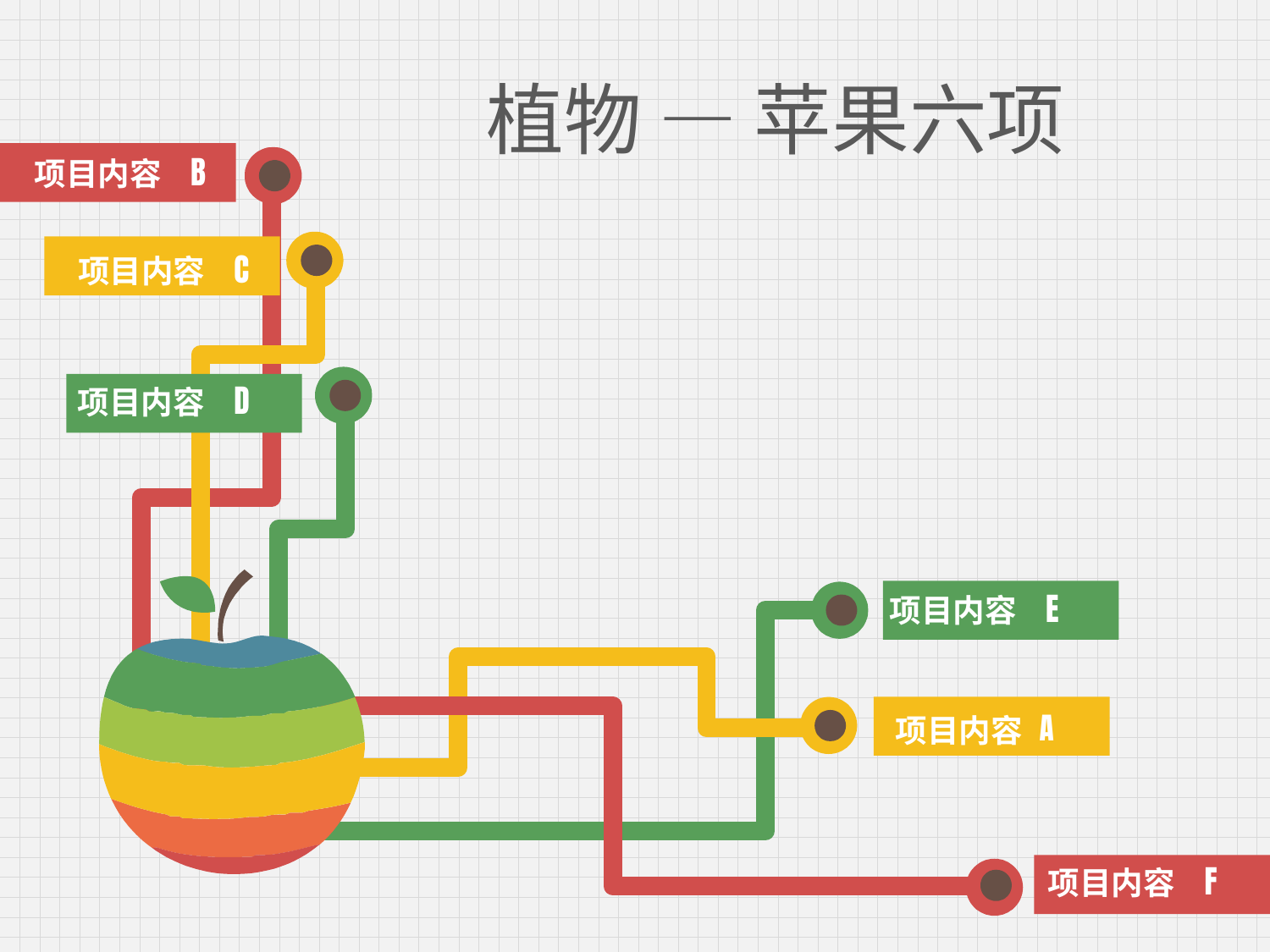

# 植物 — 苹果六项

项目内容   B

项目内容   C

项目内容   D

项目内容   E

项目内容
 A

项目内容   F